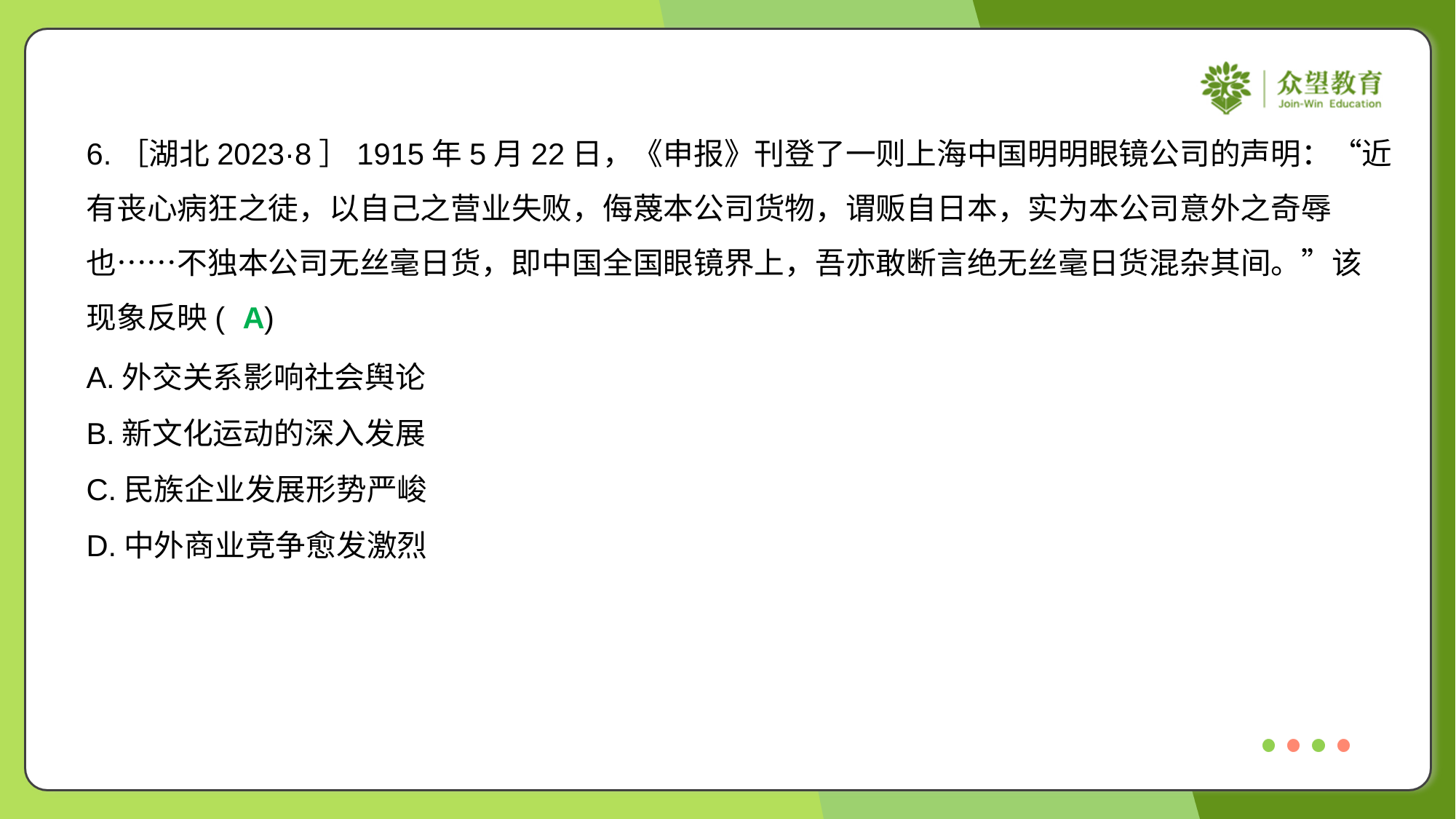

6.［湖北2023·8］1915年5月22日，《申报》刊登了一则上海中国明明眼镜公司的声明：“近
有丧心病狂之徒，以自己之营业失败，侮蔑本公司货物，谓贩自日本，实为本公司意外之奇辱
也……不独本公司无丝毫日货，即中国全国眼镜界上，吾亦敢断言绝无丝毫日货混杂其间。”该
现象反映(     )
A
A.外交关系影响社会舆论
B.新文化运动的深入发展
C.民族企业发展形势严峻
D.中外商业竞争愈发激烈